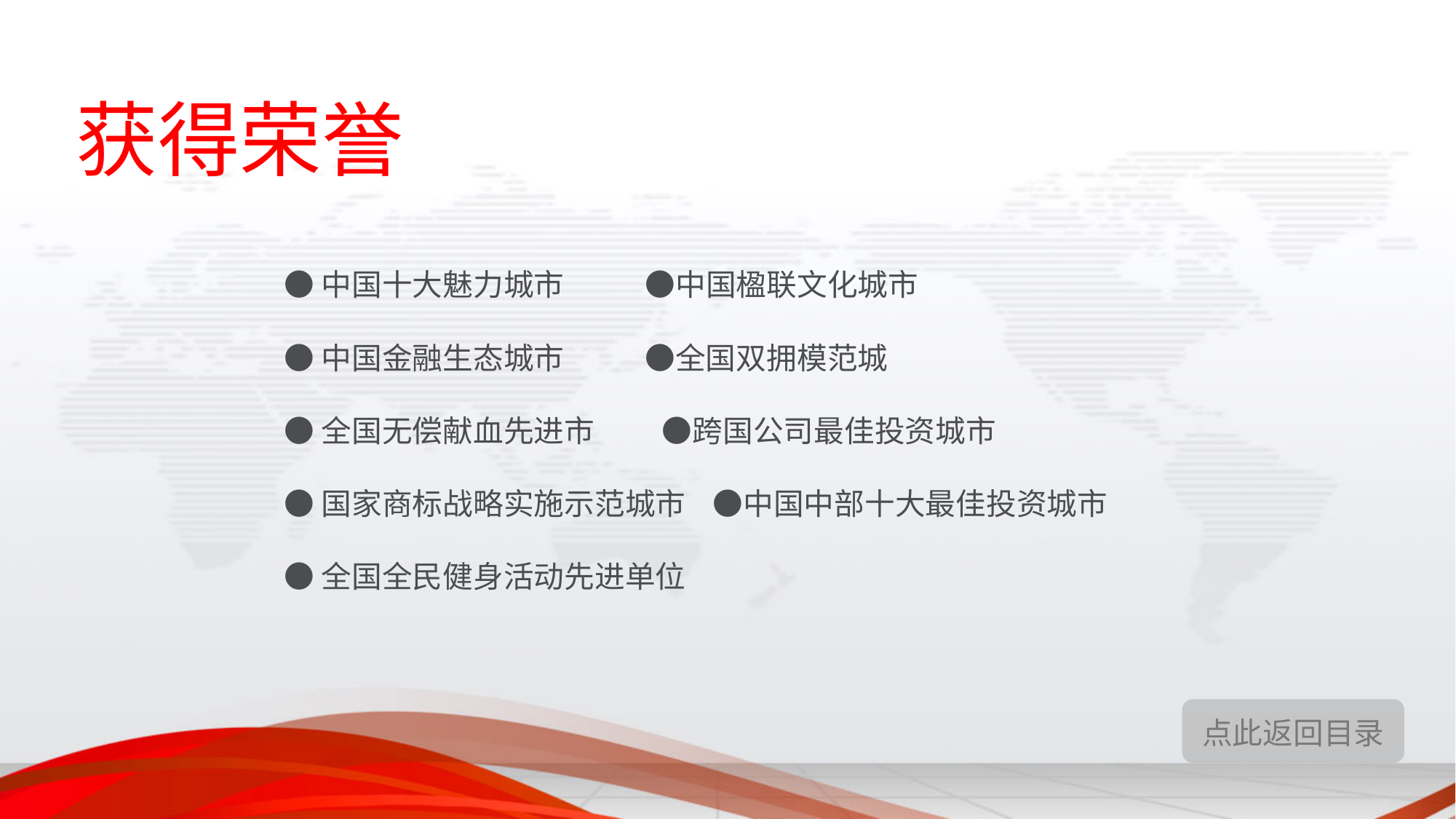

获得荣誉
●中国十大魅力城市            ●中国楹联文化城市
●中国金融生态城市            ●全国双拥模范城
●全国无偿献血先进市          ●跨国公司最佳投资城市
●国家商标战略实施示范城市    ●中国中部十大最佳投资城市
●全国全民健身活动先进单位
点此返回目录